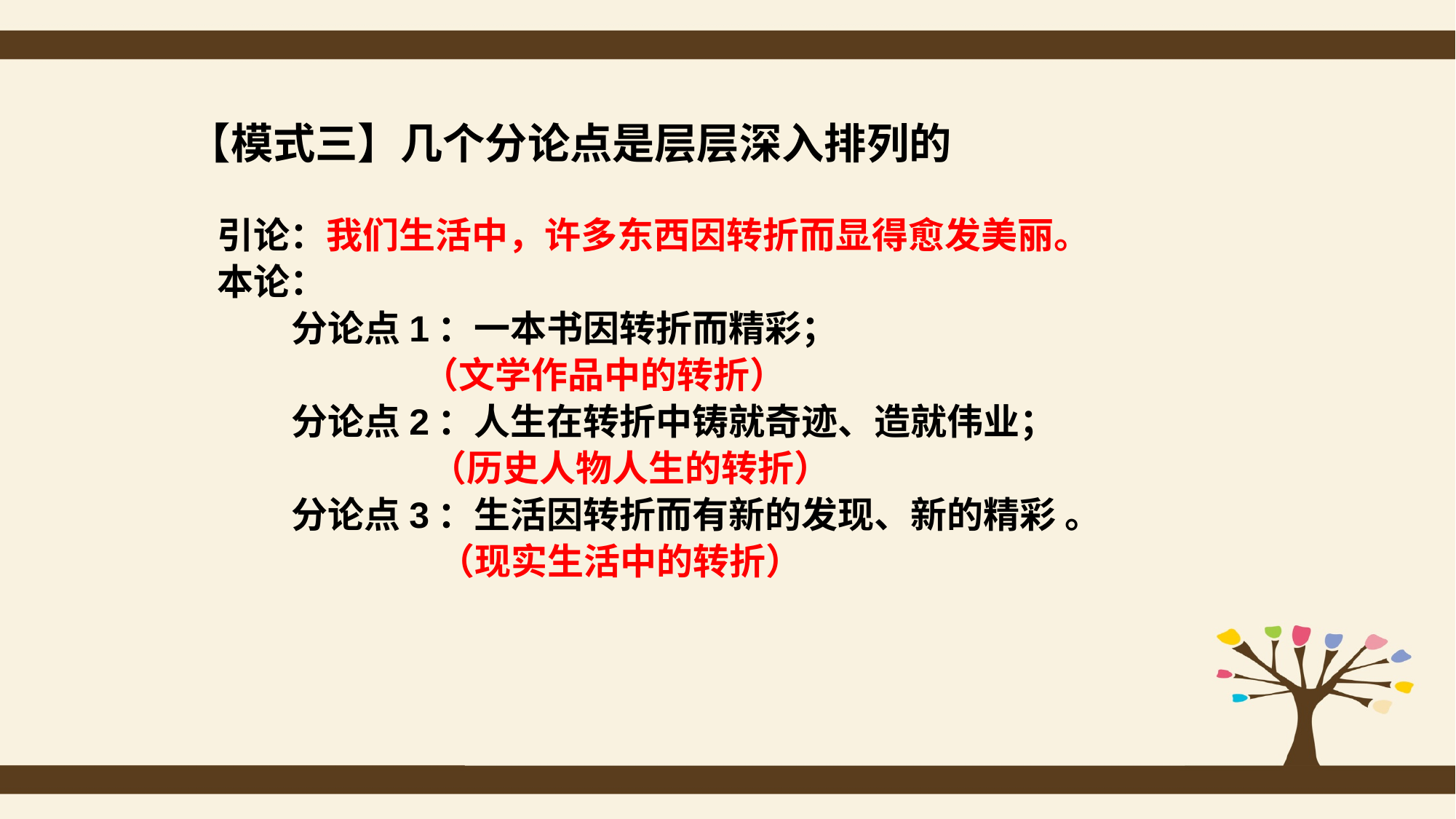

# 【模式三】几个分论点是层层深入排列的
引论：我们生活中，许多东西因转折而显得愈发美丽。
本论：
        分论点1：一本书因转折而精彩；
                        （文学作品中的转折）
        分论点2：人生在转折中铸就奇迹、造就伟业；
                         （历史人物人生的转折）
        分论点3：生活因转折而有新的发现、新的精彩 。
                          （现实生活中的转折）